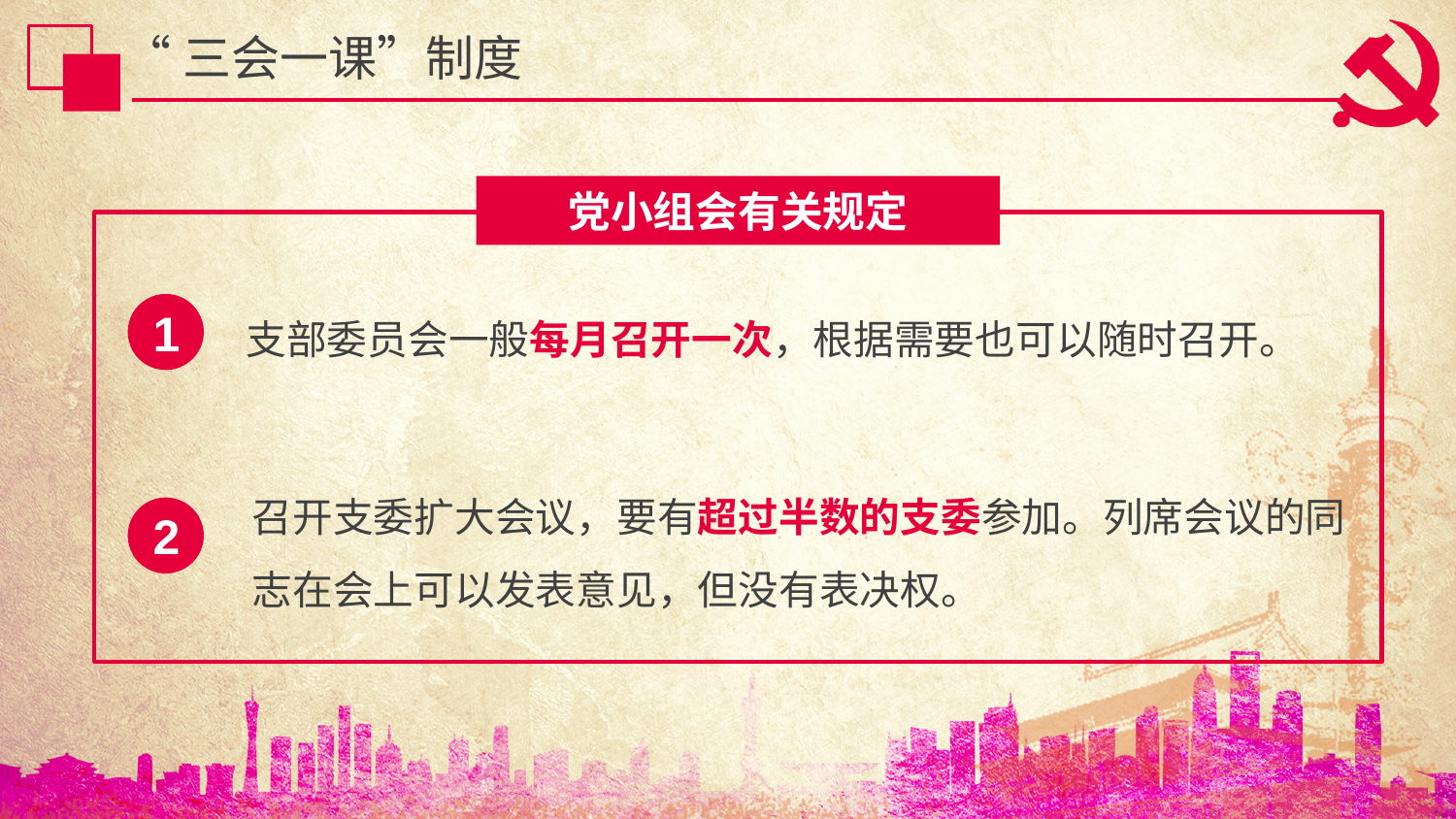

党小组会有关规定

1
支部委员会一般每月召开一次，根据需要也可以随时召开。
召开支委扩大会议，要有超过半数的支委参加。列席会议的同志在会上可以发表意见，但没有表决权。
2